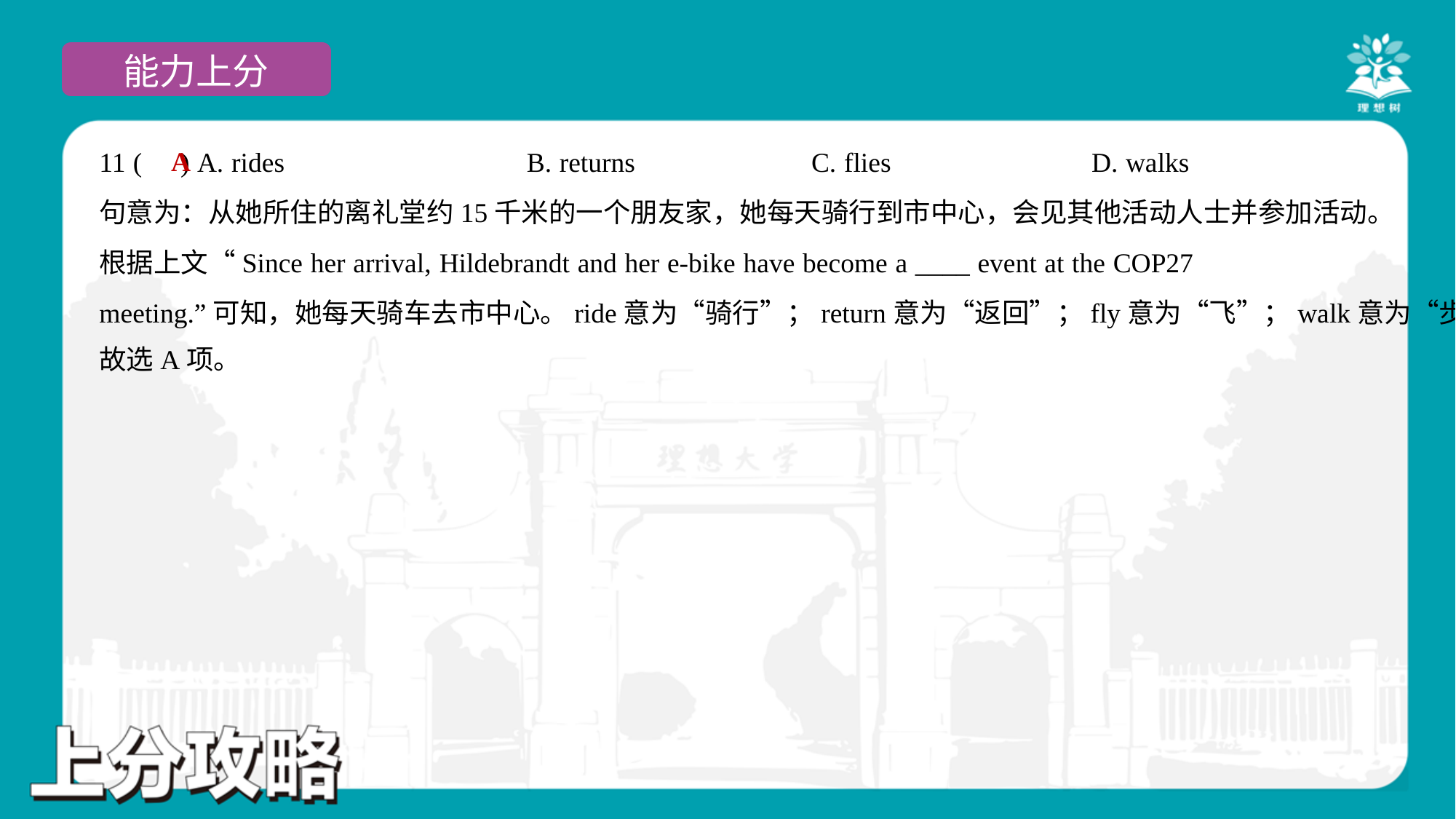

A
11 (     ) A. rides	B. returns	C. flies	D. walks
句意为：从她所住的离礼堂约15千米的一个朋友家，她每天骑行到市中心，会见其他活动人士并参加活动。
根据上文“Since her arrival, Hildebrandt and her e-bike have become a ____ event at the COP27
meeting.”可知，她每天骑车去市中心。ride意为“骑行”；return意为“返回”；fly意为“飞”；walk意为“步行”。
故选A项。